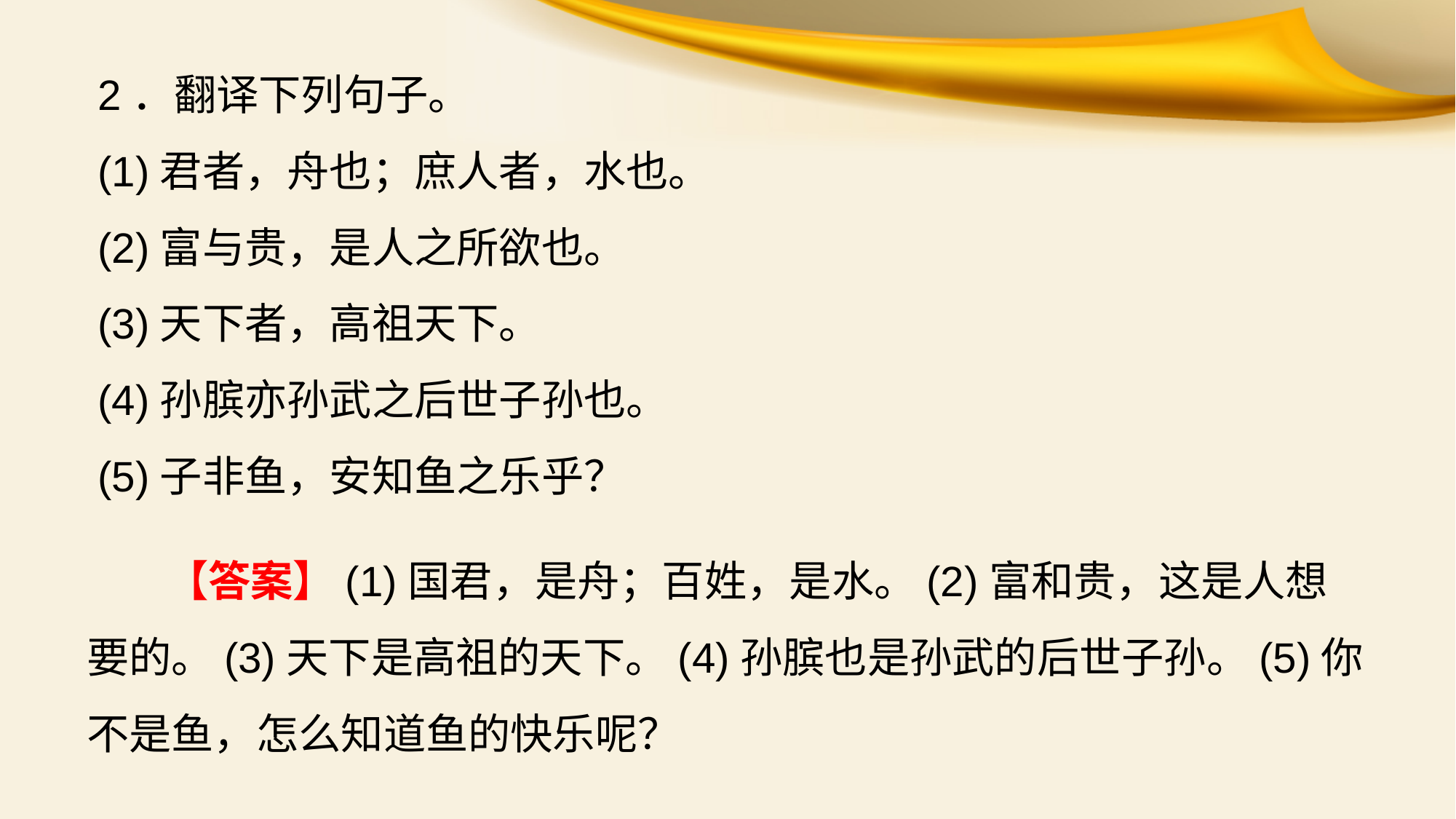

2．翻译下列句子。
(1)君者，舟也；庶人者，水也。
(2)富与贵，是人之所欲也。
(3)天下者，高祖天下。
(4)孙膑亦孙武之后世子孙也。
(5)子非鱼，安知鱼之乐乎？

【答案】(1)国君，是舟；百姓，是水。(2)富和贵，这是人想要的。(3)天下是高祖的天下。(4)孙膑也是孙武的后世子孙。(5)你不是鱼，怎么知道鱼的快乐呢？